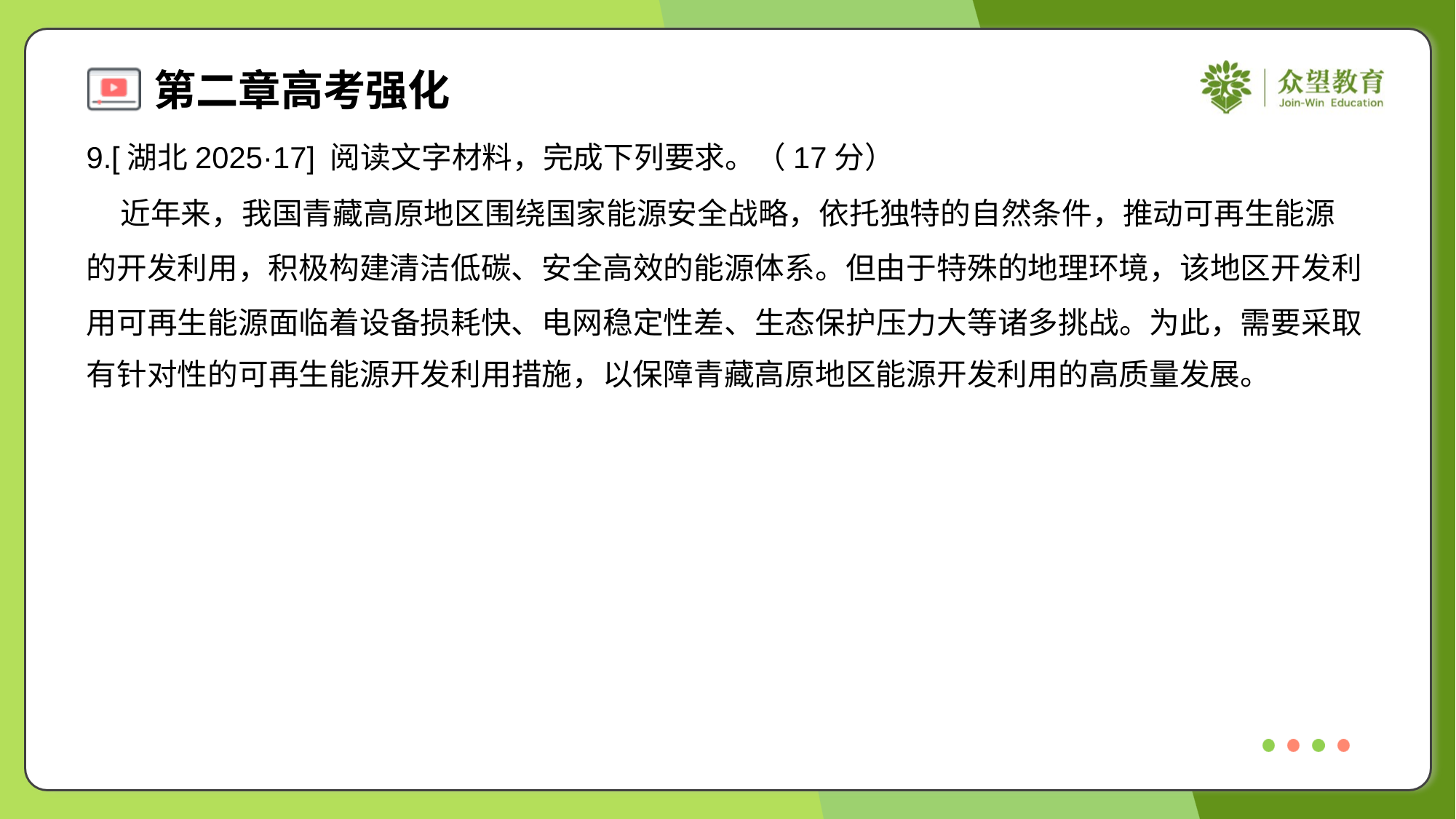

9.[湖北2025·17] 阅读文字材料，完成下列要求。（17分）
    近年来，我国青藏高原地区围绕国家能源安全战略，依托独特的自然条件，推动可再生能源
的开发利用，积极构建清洁低碳、安全高效的能源体系。但由于特殊的地理环境，该地区开发利
用可再生能源面临着设备损耗快、电网稳定性差、生态保护压力大等诸多挑战。为此，需要采取
有针对性的可再生能源开发利用措施，以保障青藏高原地区能源开发利用的高质量发展。